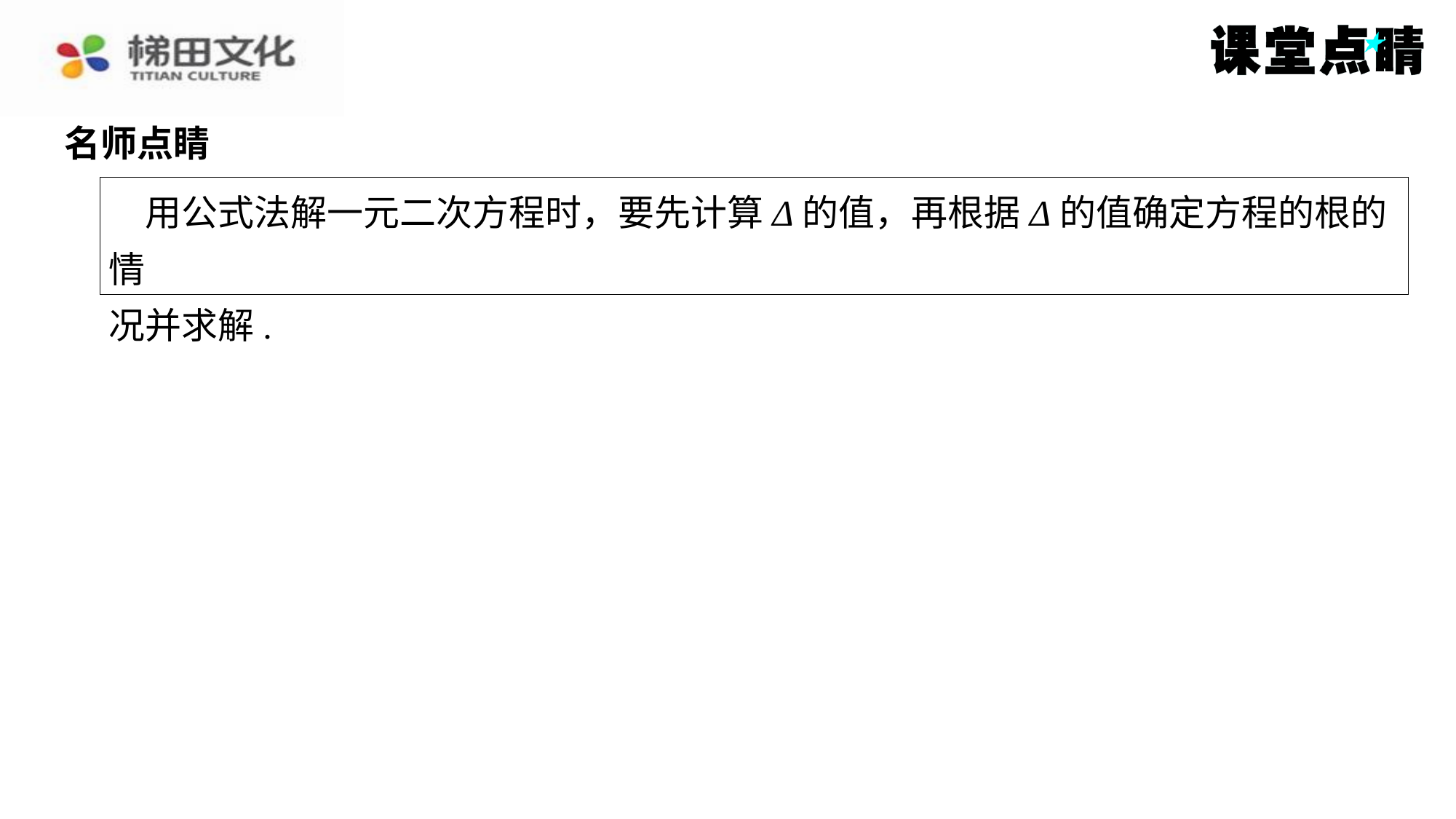

名师点睛
　用公式法解一元二次方程时，要先计算Δ的值，再根据Δ的值确定方程的根的情
况并求解.